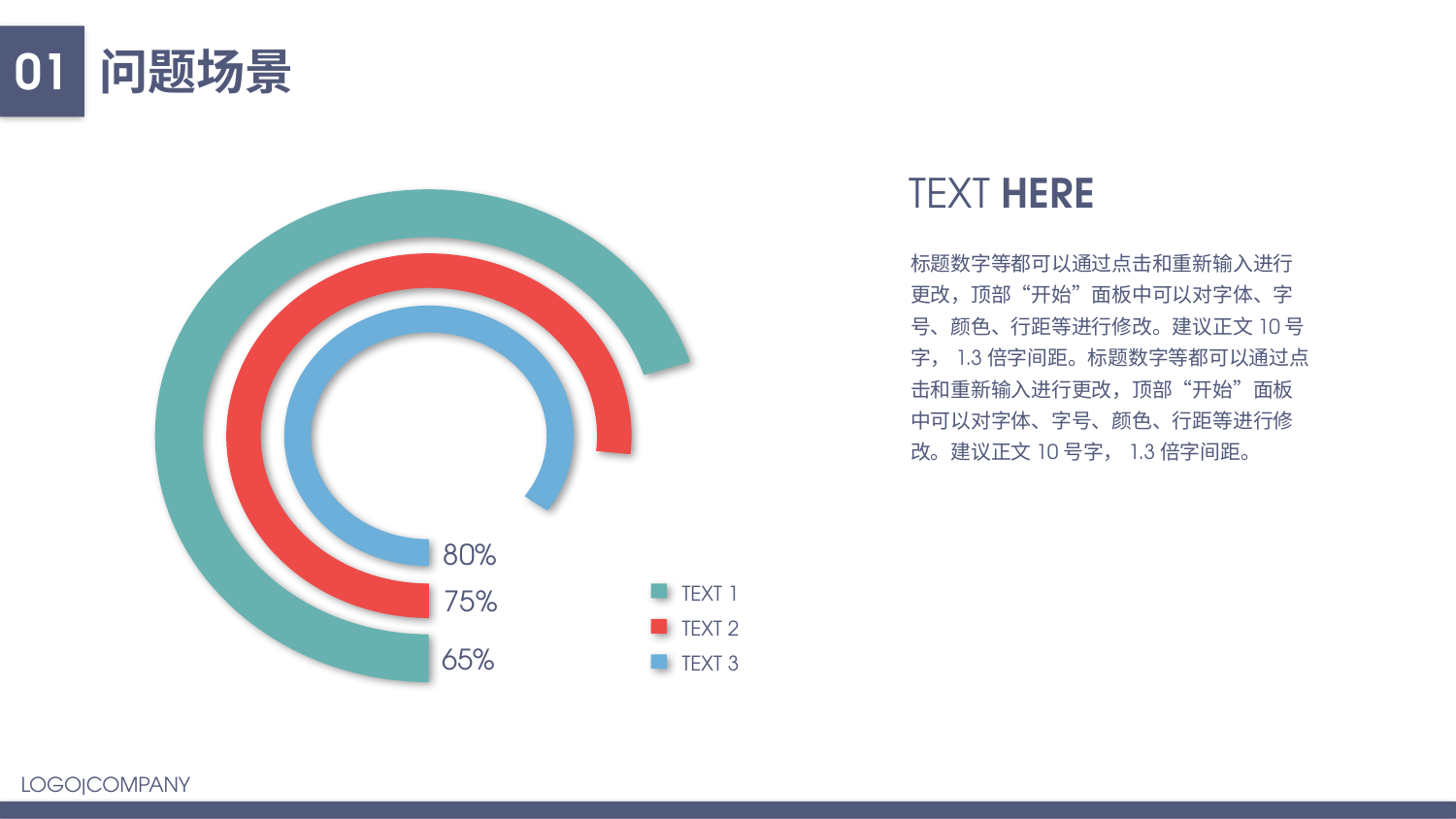

01
问题场景
TEXT HERE

标题数字等都可以通过点击和重新输入进行更改，顶部“开始”面板中可以对字体、字号、颜色、行距等进行修改。建议正文10号字，1.3倍字间距。标题数字等都可以通过点击和重新输入进行更改，顶部“开始”面板中可以对字体、字号、颜色、行距等进行修改。建议正文10号字，1.3倍字间距。

80%
TEXT 1
75%

TEXT 2

65%
TEXT 3

LOGO|COMPANY